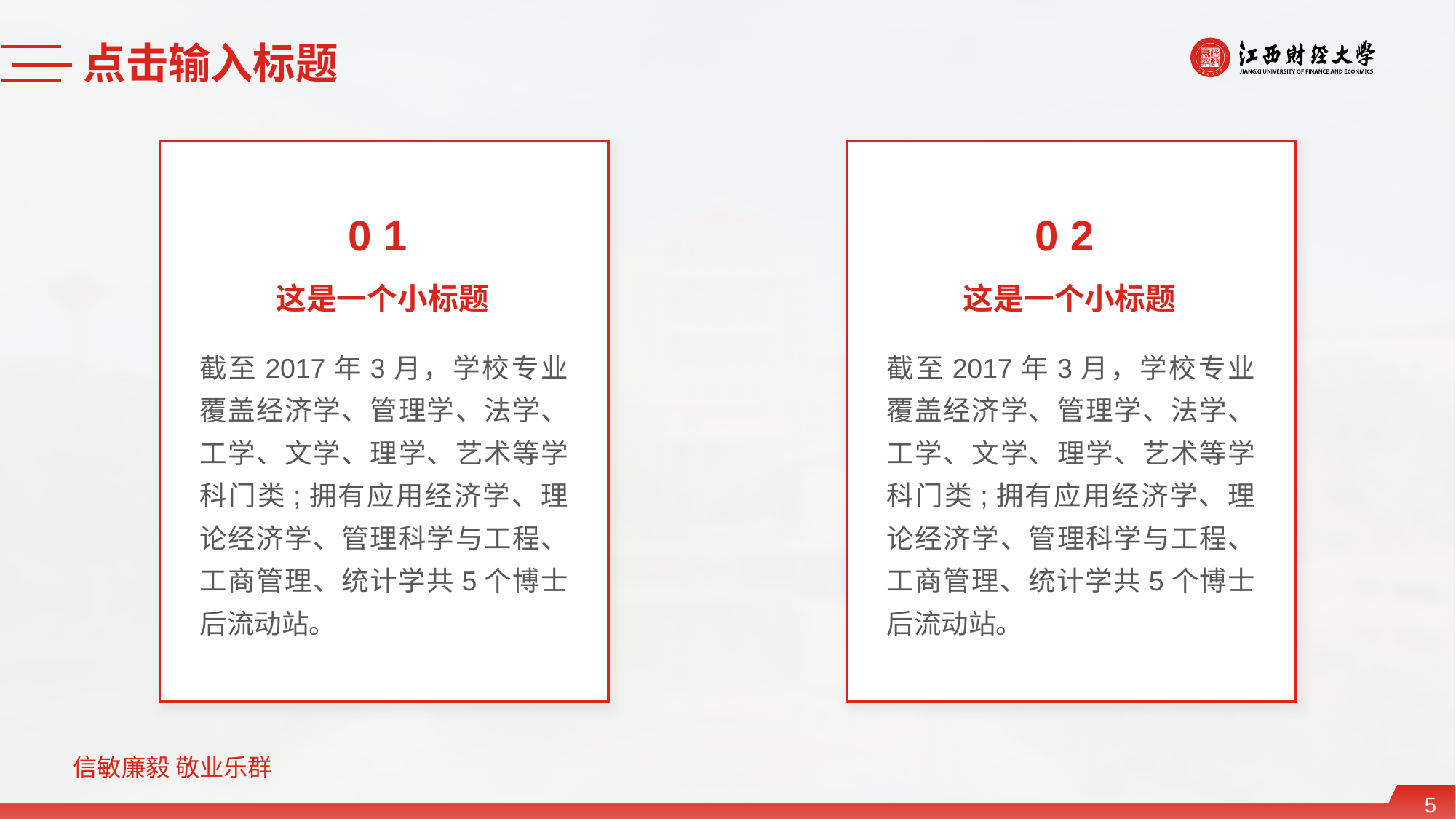

点击输入标题

0 1
这是一个小标题
截至2017年3月，学校专业覆盖经济学、管理学、法学、工学、文学、理学、艺术等学科门类;拥有应用经济学、理论经济学、管理科学与工程、工商管理、统计学共5个博士后流动站。

0 2
这是一个小标题
截至2017年3月，学校专业覆盖经济学、管理学、法学、工学、文学、理学、艺术等学科门类;拥有应用经济学、理论经济学、管理科学与工程、工商管理、统计学共5个博士后流动站。
5